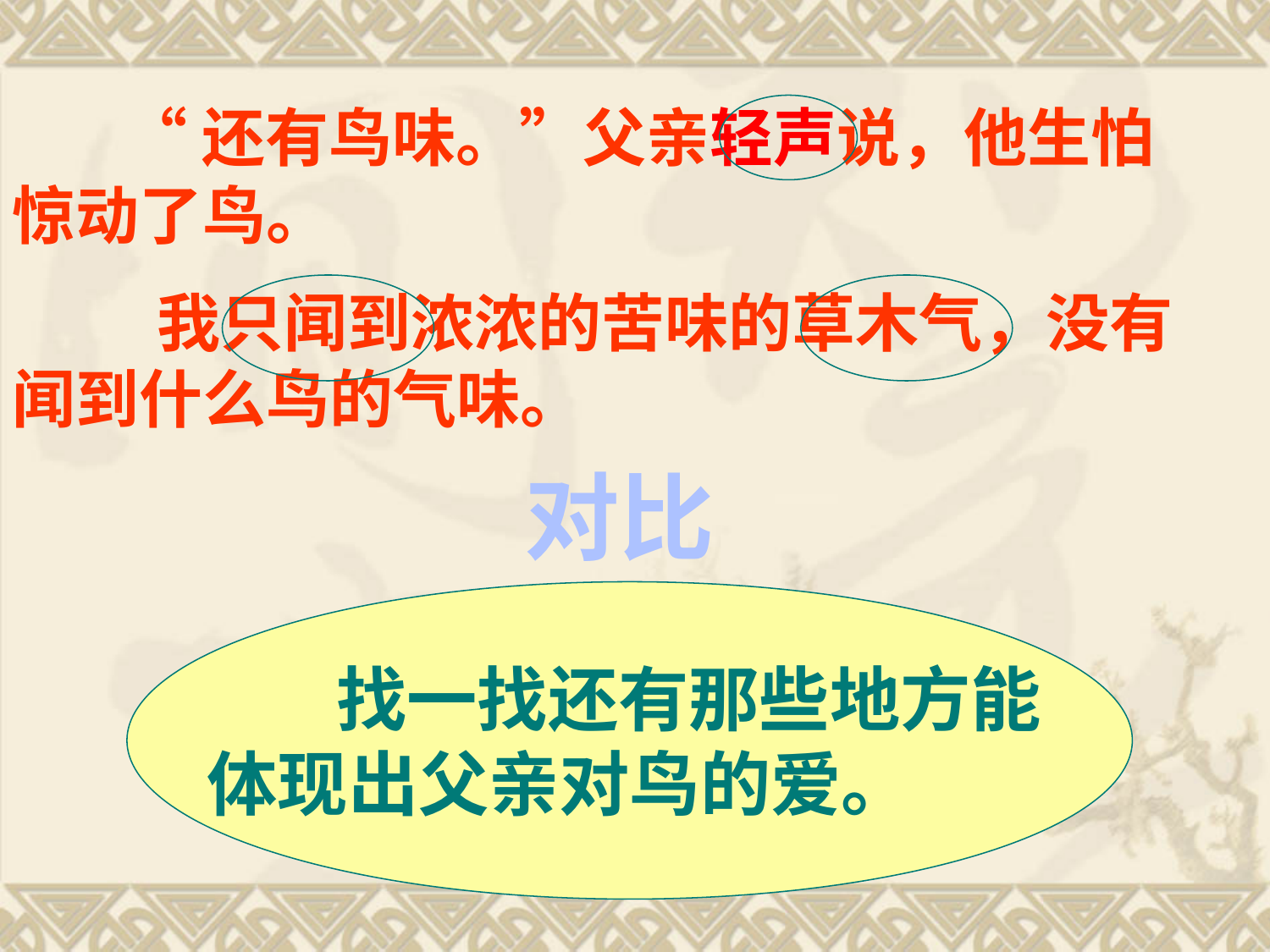

“还有鸟味。”父亲轻声说，他生怕惊动了鸟。
         我只闻到浓浓的苦味的草木气，没有闻到什么鸟的气味。

对比

       找一找还有那些地方能体现出父亲对鸟的爱。